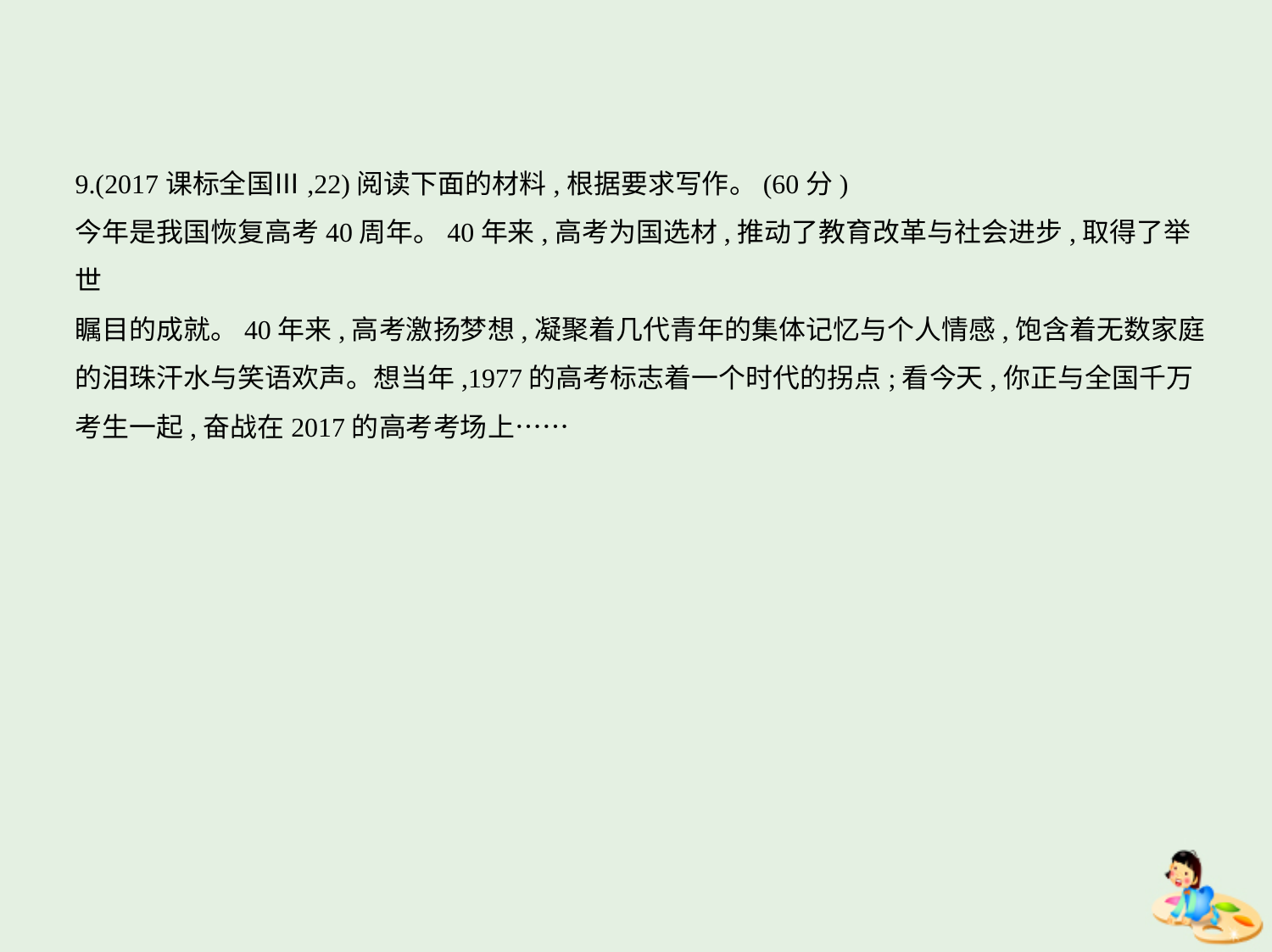

9.(2017课标全国Ⅲ,22)阅读下面的材料,根据要求写作。(60分)
今年是我国恢复高考40周年。40年来,高考为国选材,推动了教育改革与社会进步,取得了举世
瞩目的成就。40年来,高考激扬梦想,凝聚着几代青年的集体记忆与个人情感,饱含着无数家庭
的泪珠汗水与笑语欢声。想当年,1977的高考标志着一个时代的拐点;看今天,你正与全国千万
考生一起,奋战在2017的高考考场上……